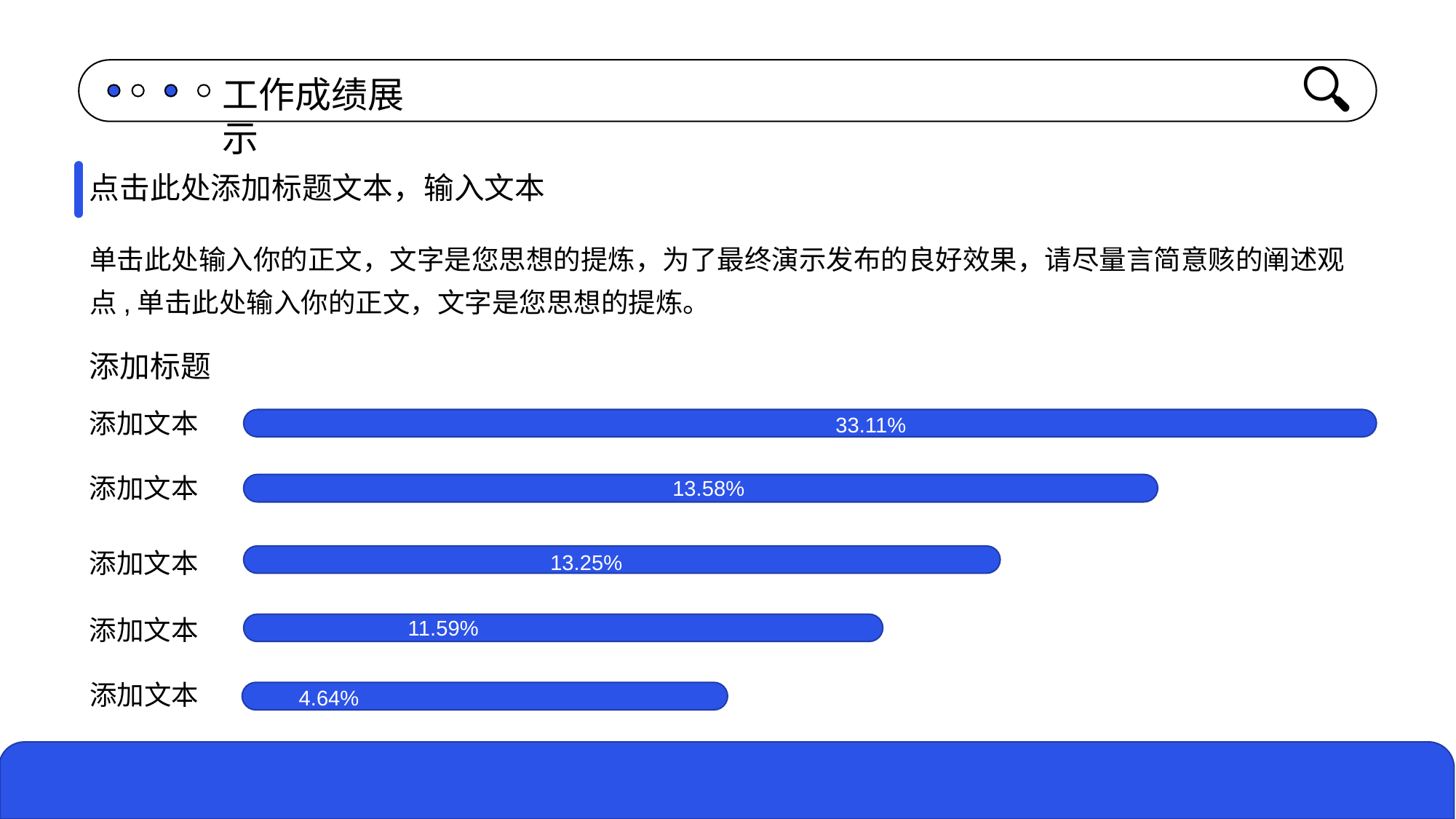

工作成绩展示
点击此处添加标题文本，输入文本
单击此处输入你的正文，文字是您思想的提炼，为了最终演示发布的良好效果，请尽量言简意赅的阐述观点,单击此处输入你的正文，文字是您思想的提炼。
添加标题
添加文本
33.11%

添加文本
13.58%

添加文本
13.25%

添加文本
11.59%

添加文本
4.64%